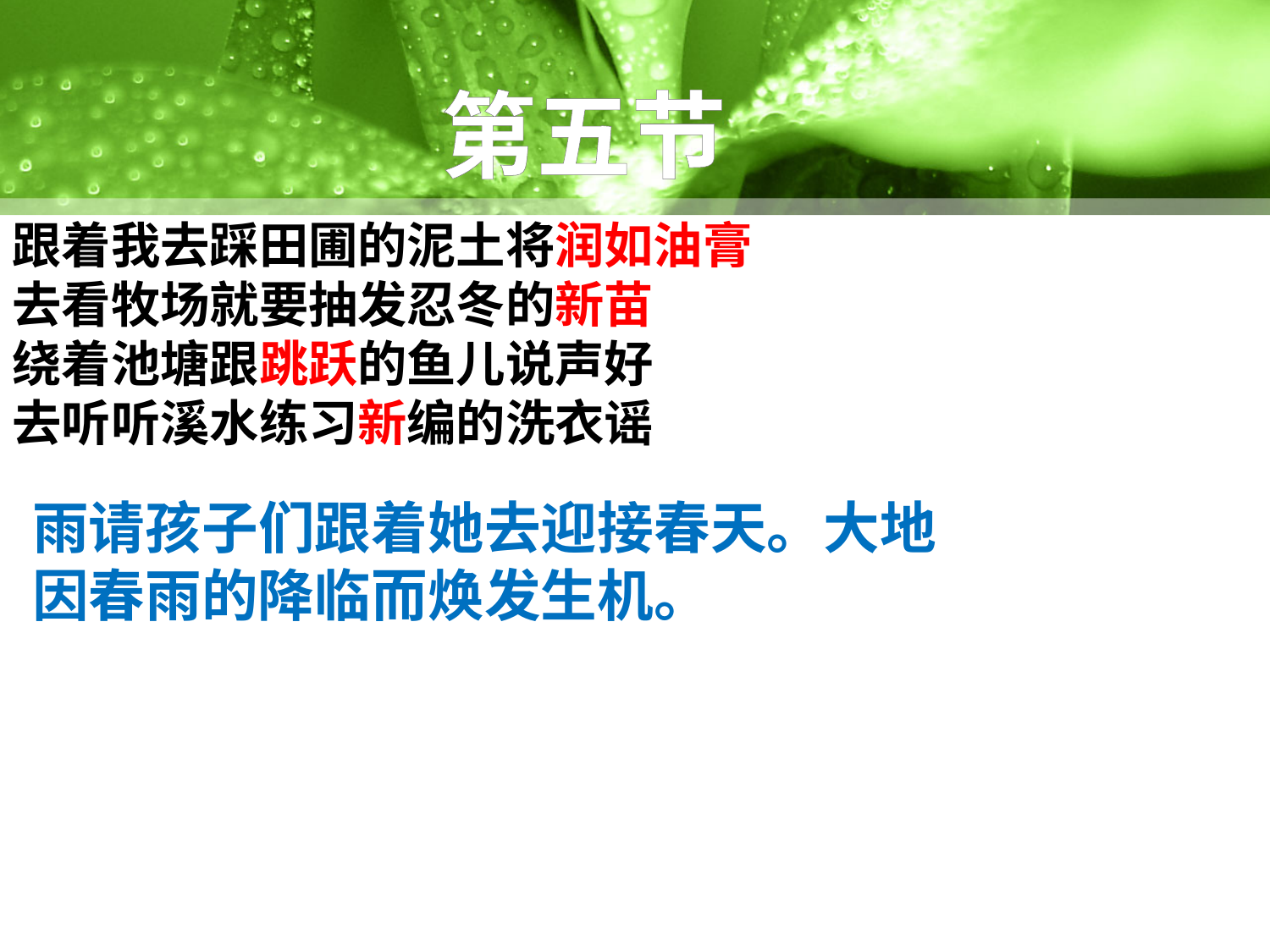

第五节
跟着我去踩田圃的泥土将润如油膏
去看牧场就要抽发忍冬的新苗
绕着池塘跟跳跃的鱼儿说声好
去听听溪水练习新编的洗衣谣

雨请孩子们跟着她去迎接春天。大地因春雨的降临而焕发生机。